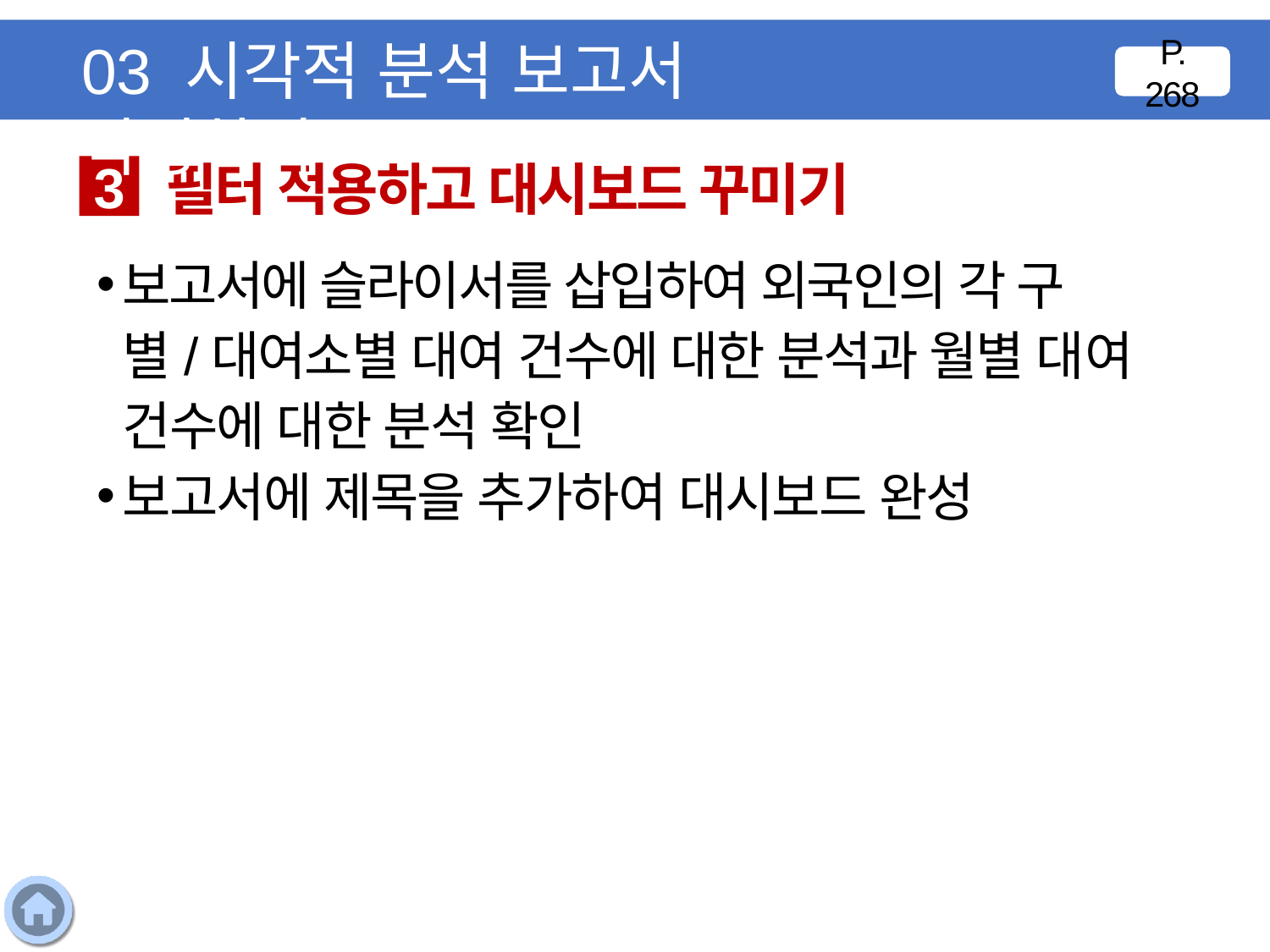

03 시각적 분석 보고서 작성하기
P. 268
필터 적용하고 대시보드 꾸미기
3
보고서에 슬라이서를 삽입하여 외국인의 각 구별/대여소별 대여 건수에 대한 분석과 월별 대여 건수에 대한 분석 확인
보고서에 제목을 추가하여 대시보드 완성